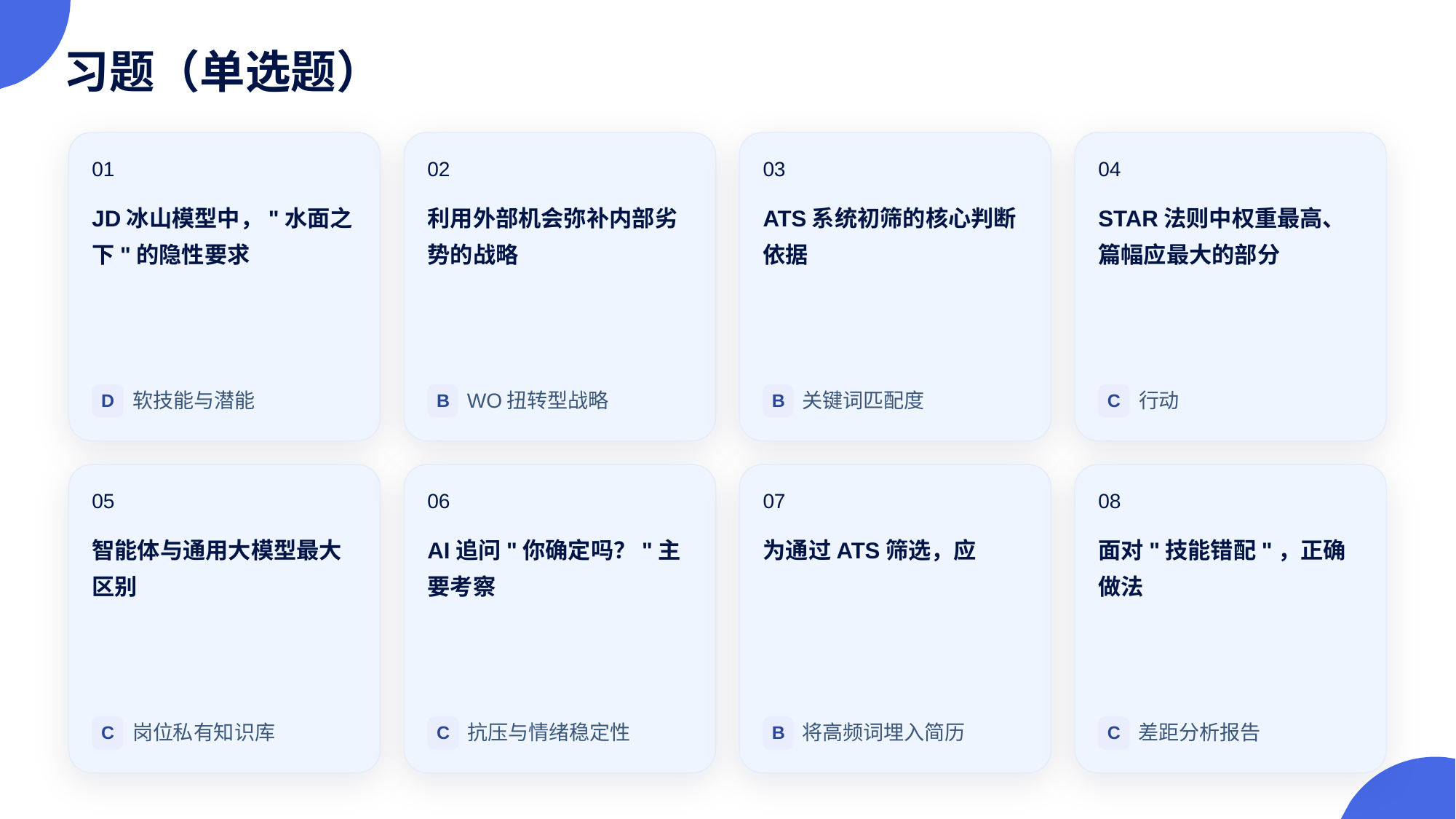

习题（单选题）

01
02
03
04
JD冰山模型中，"水面之下"的隐性要求
利用外部机会弥补内部劣势的战略
ATS系统初筛的核心判断依据
STAR法则中权重最高、篇幅应最大的部分

软技能与潜能
WO扭转型战略
关键词匹配度
行动
D
B
B
C

05
06
07
08
智能体与通用大模型最大区别
AI追问"你确定吗？"主要考察
为通过ATS筛选，应
面对"技能错配"，正确做法

岗位私有知识库
抗压与情绪稳定性
将高频词埋入简历
差距分析报告
C
C
B
C